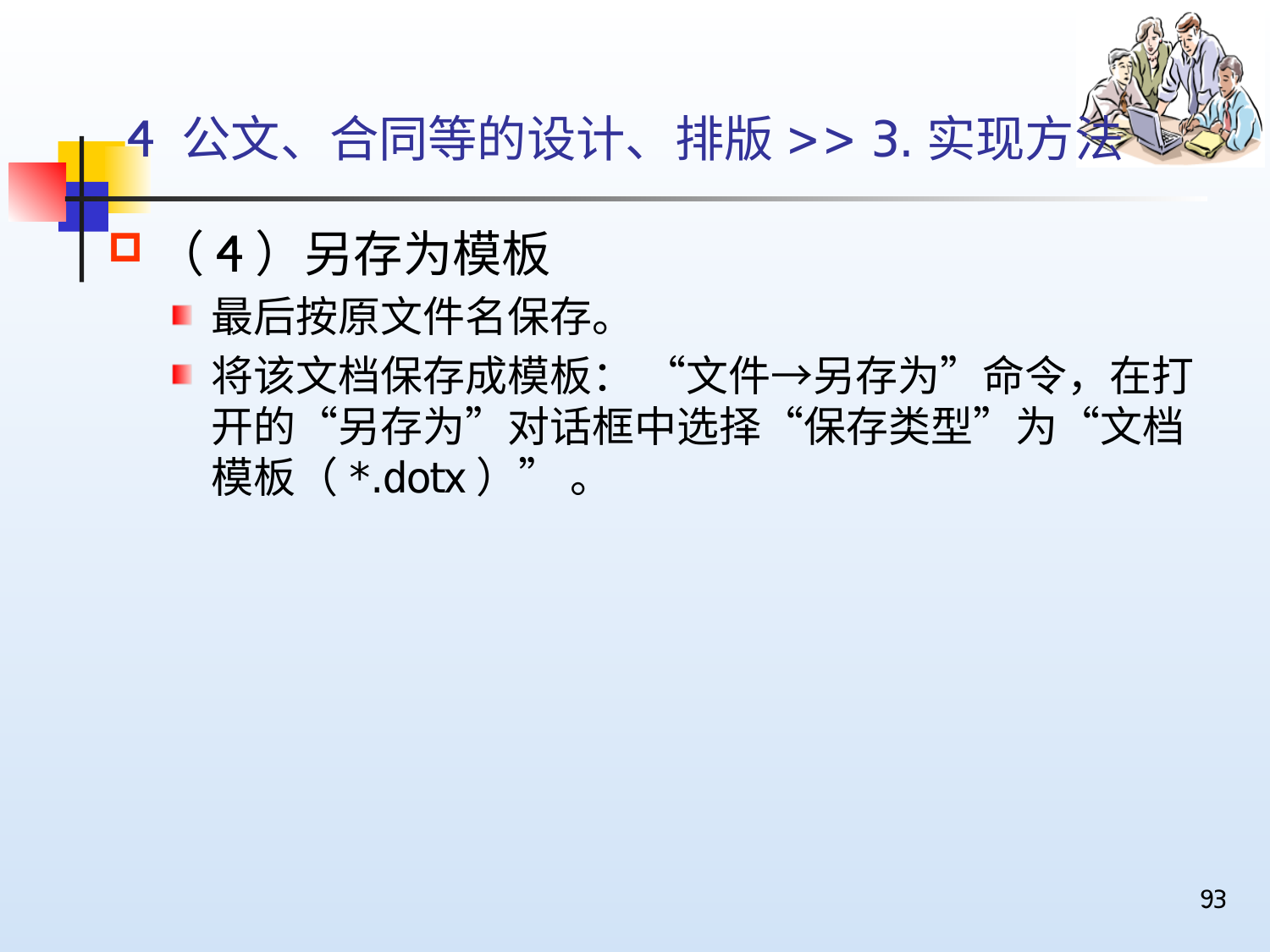

# 4 公文、合同等的设计、排版>> 3.实现方法
（4）另存为模板
最后按原文件名保存。
将该文档保存成模板： “文件→另存为”命令，在打开的“另存为”对话框中选择“保存类型”为“文档模板（*.dotx）” 。
93